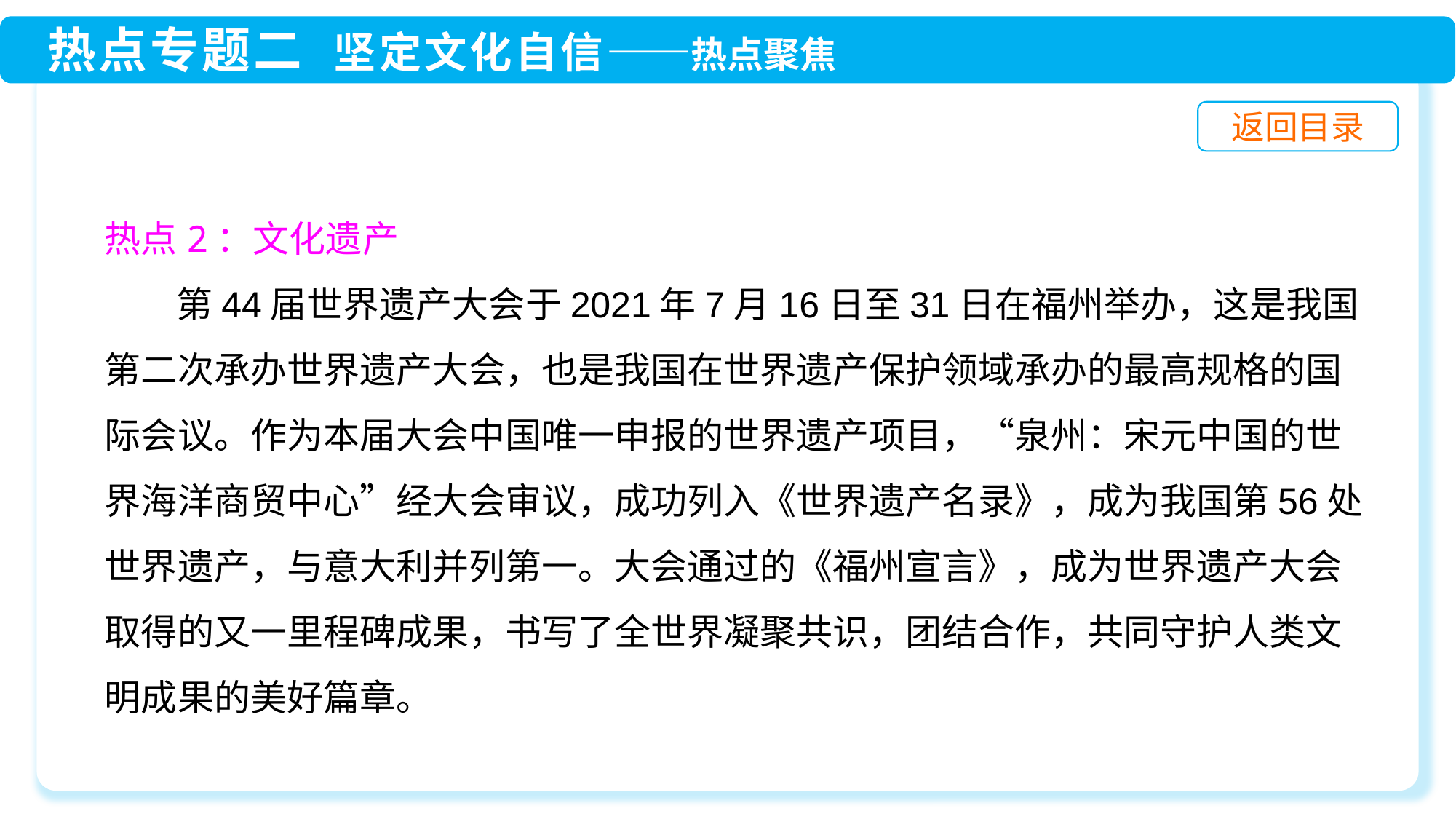

热点2：文化遗产
 第44届世界遗产大会于2021年7月16日至31日在福州举办，这是我国第二次承办世界遗产大会，也是我国在世界遗产保护领域承办的最高规格的国际会议。作为本届大会中国唯一申报的世界遗产项目，“泉州：宋元中国的世界海洋商贸中心”经大会审议，成功列入《世界遗产名录》，成为我国第56处世界遗产，与意大利并列第一。大会通过的《福州宣言》，成为世界遗产大会取得的又一里程碑成果，书写了全世界凝聚共识，团结合作，共同守护人类文明成果的美好篇章。